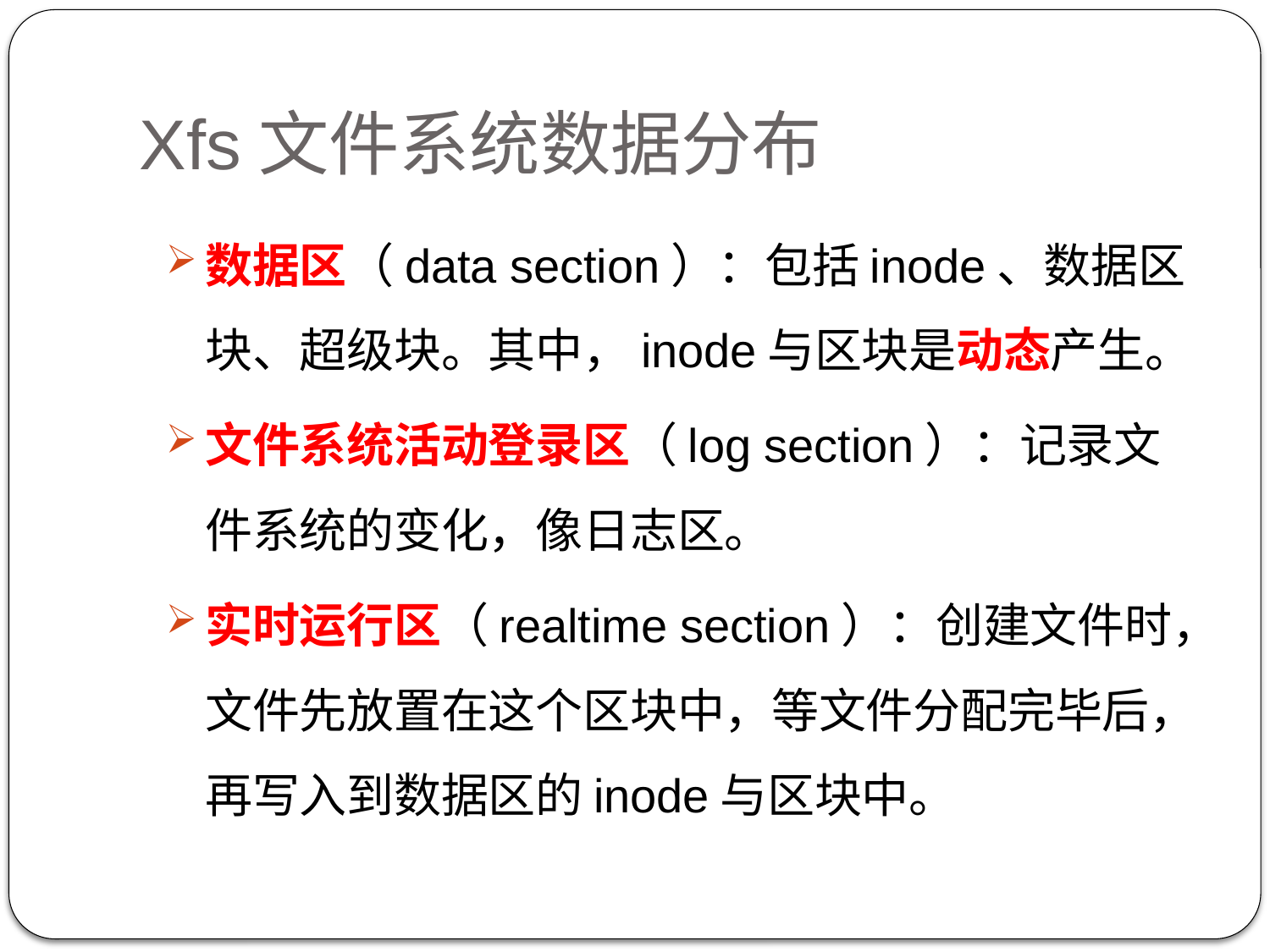

# Xfs文件系统数据分布
数据区（data section）：包括inode、数据区块、超级块。其中，inode与区块是动态产生。
文件系统活动登录区（log section）：记录文件系统的变化，像日志区。
实时运行区（realtime section）：创建文件时，文件先放置在这个区块中，等文件分配完毕后，再写入到数据区的inode与区块中。